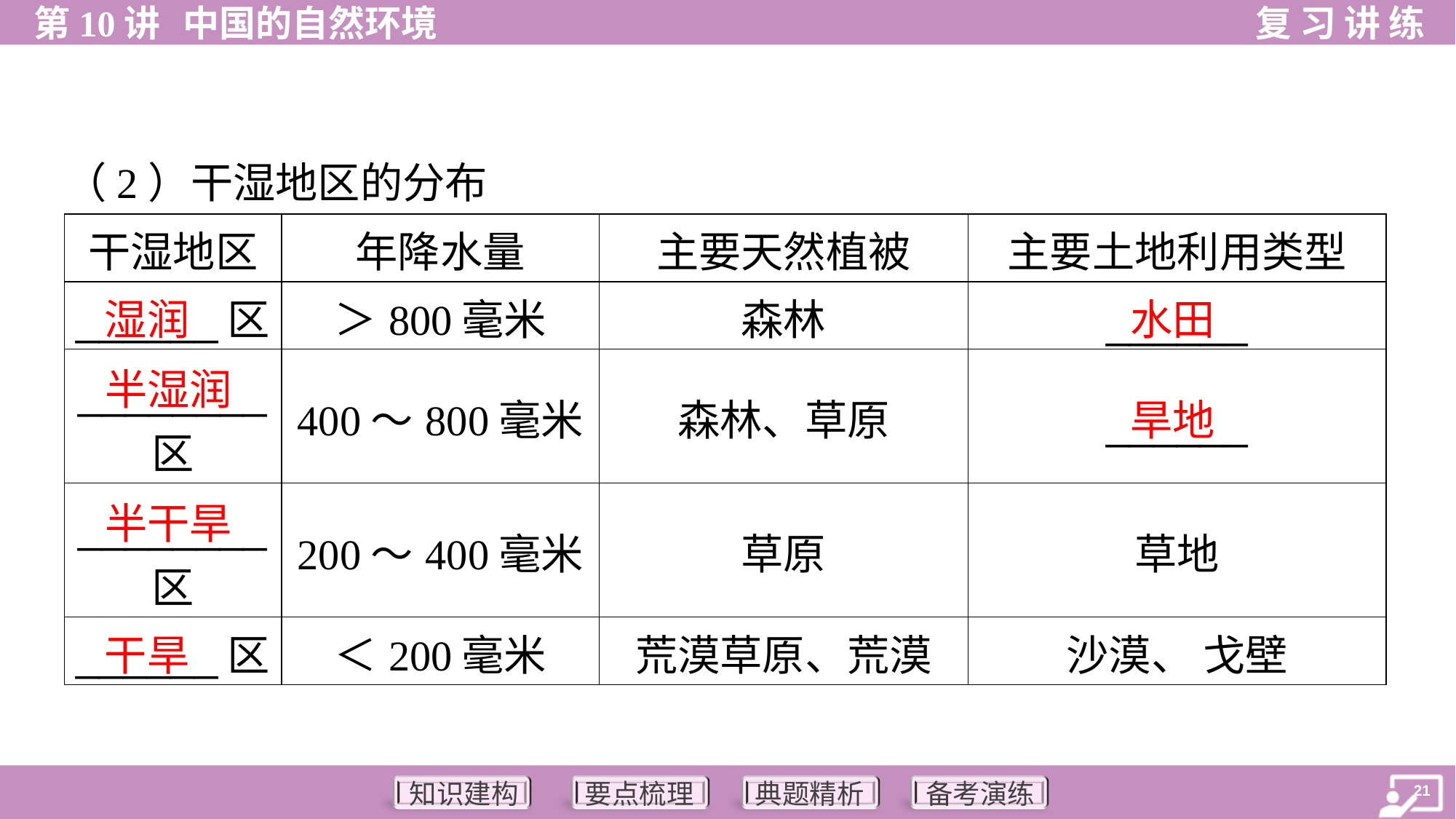

（2）干湿地区的分布
| 干湿地区 | 年降水量 | 主要天然植被 | 主要土地利用类型 |
| --- | --- | --- | --- |
| \_\_\_\_\_\_区 | ＞800毫米 | 森林 | \_\_\_\_\_\_ |
| \_\_\_\_\_\_\_\_ 区 | 400～800毫米 | 森林、草原 | \_\_\_\_\_\_ |
| \_\_\_\_\_\_\_\_ 区 | 200～400毫米 | 草原 | 草地 |
| \_\_\_\_\_\_区 | ＜200毫米 | 荒漠草原、荒漠 | 沙漠、 戈壁 |
湿润
水田
半湿润
旱地
半干旱
干旱